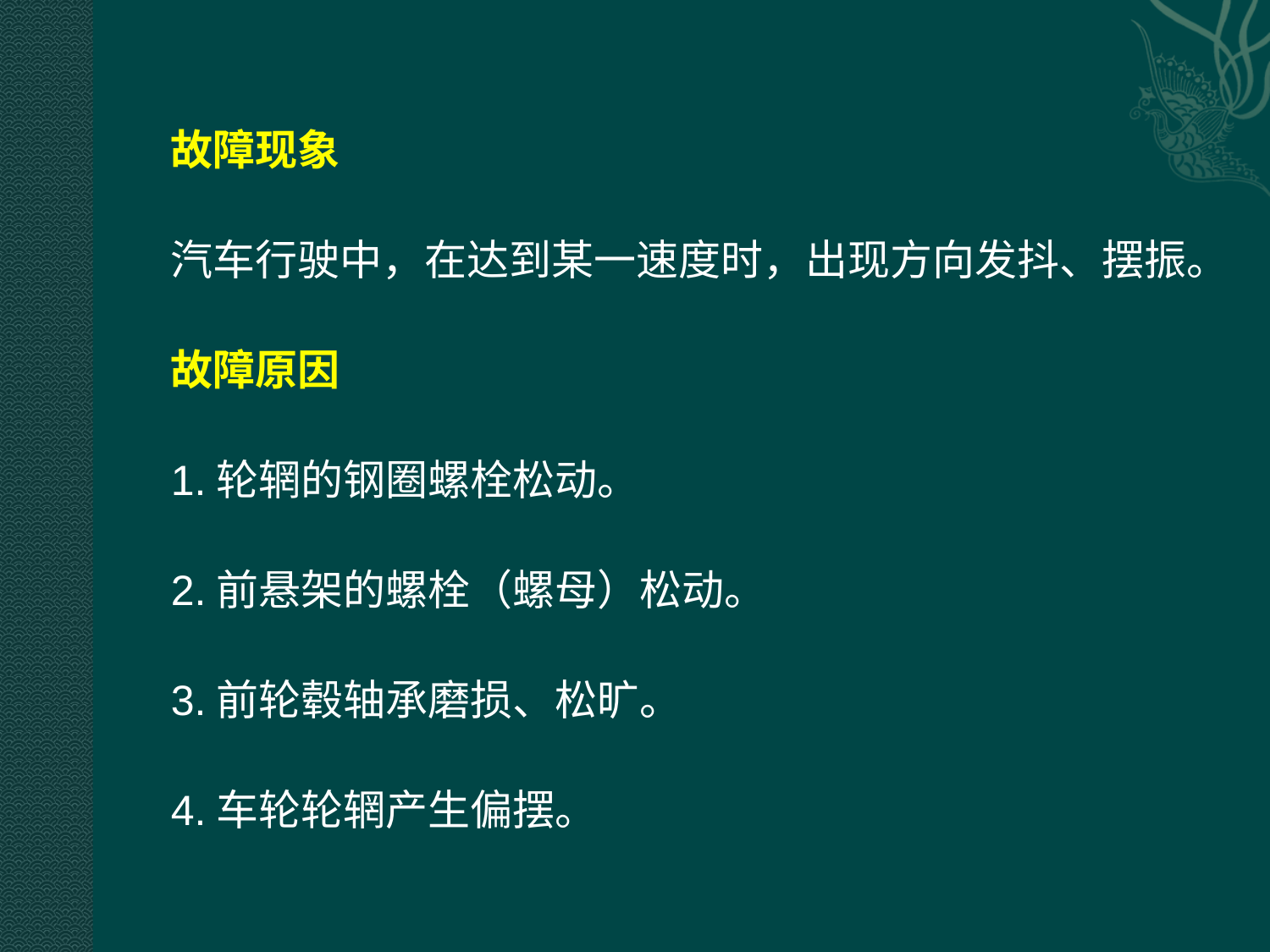

故障现象
汽车行驶中，在达到某一速度时，出现方向发抖、摆振。
故障原因
1.轮辋的钢圈螺栓松动。
2.前悬架的螺栓（螺母）松动。
3.前轮毂轴承磨损、松旷。
4.车轮轮辋产生偏摆。